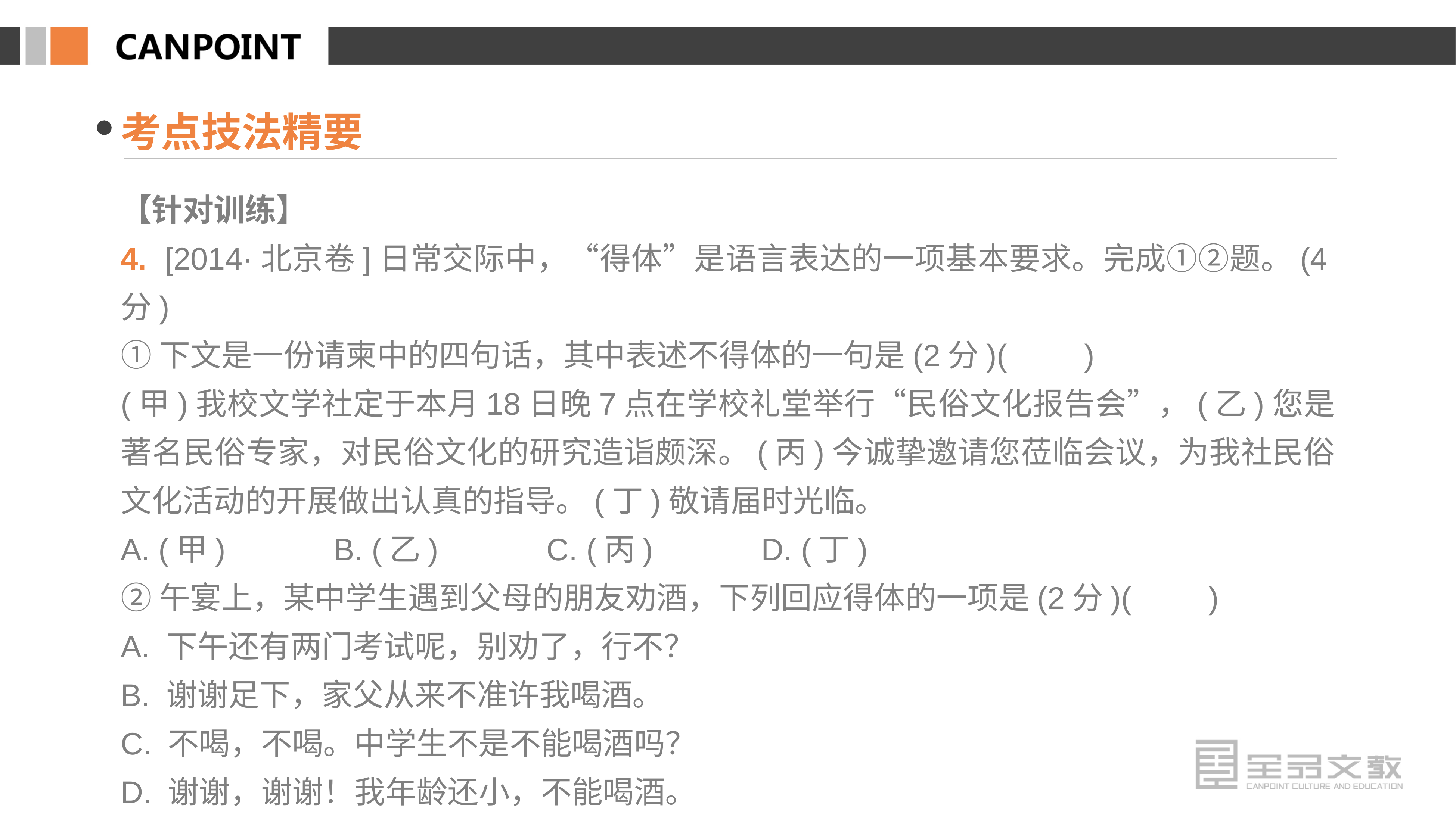

考点技法精要

【针对训练】
4.  [2014·北京卷]日常交际中，“得体”是语言表达的一项基本要求。完成①②题。(4分)
①下文是一份请柬中的四句话，其中表述不得体的一句是(2分)(　　)
(甲)我校文学社定于本月18日晚7点在学校礼堂举行“民俗文化报告会”，(乙)您是著名民俗专家，对民俗文化的研究造诣颇深。(丙)今诚挚邀请您莅临会议，为我社民俗文化活动的开展做出认真的指导。(丁)敬请届时光临。
A. (甲)　　　B. (乙)　　　C. (丙)　　　D. (丁)
②午宴上，某中学生遇到父母的朋友劝酒，下列回应得体的一项是(2分)(　　)
A. 下午还有两门考试呢，别劝了，行不？
B. 谢谢足下，家父从来不准许我喝酒。
C. 不喝，不喝。中学生不是不能喝酒吗？
D. 谢谢，谢谢！我年龄还小，不能喝酒。